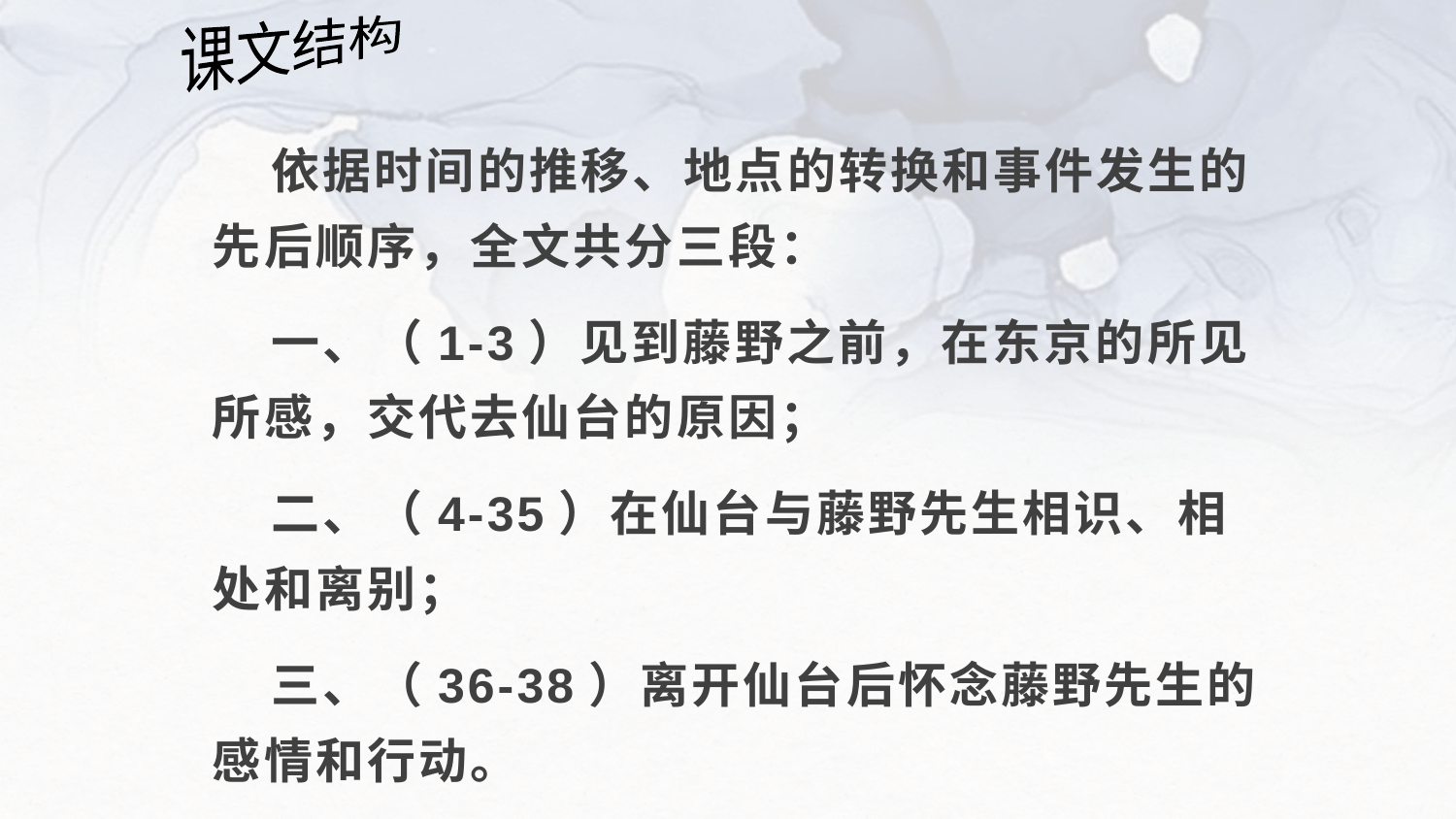

课文结构
      依据时间的推移、地点的转换和事件发生的先后顺序，全文共分三段：
      一、（1-3）见到藤野之前，在东京的所见所感，交代去仙台的原因；
      二、（4-35）在仙台与藤野先生相识、相处和离别；
      三、（36-38）离开仙台后怀念藤野先生的感情和行动。